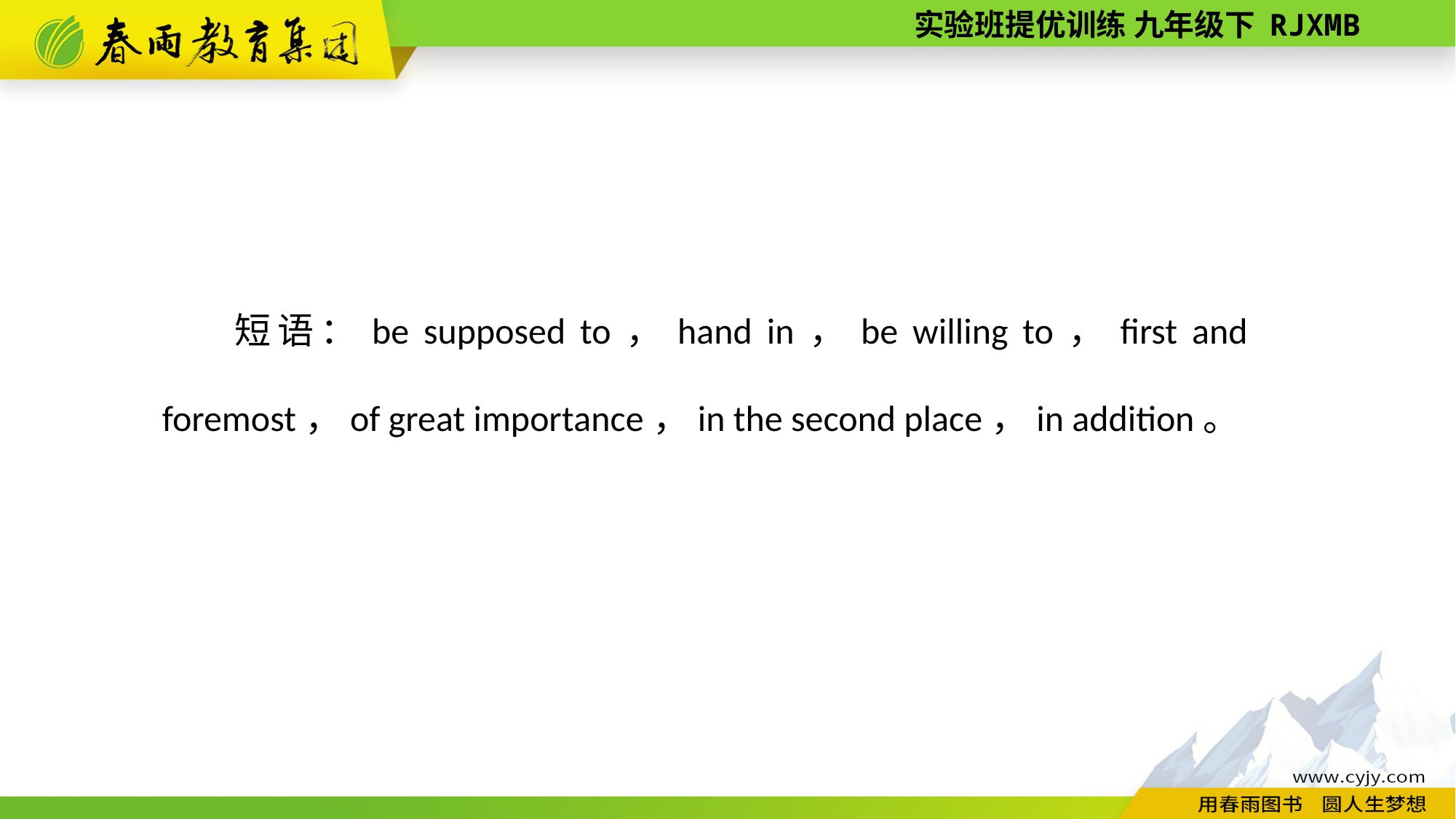

短语：be supposed to，hand in，be willing to，first and foremost，of great importance，in the second place，in addition。